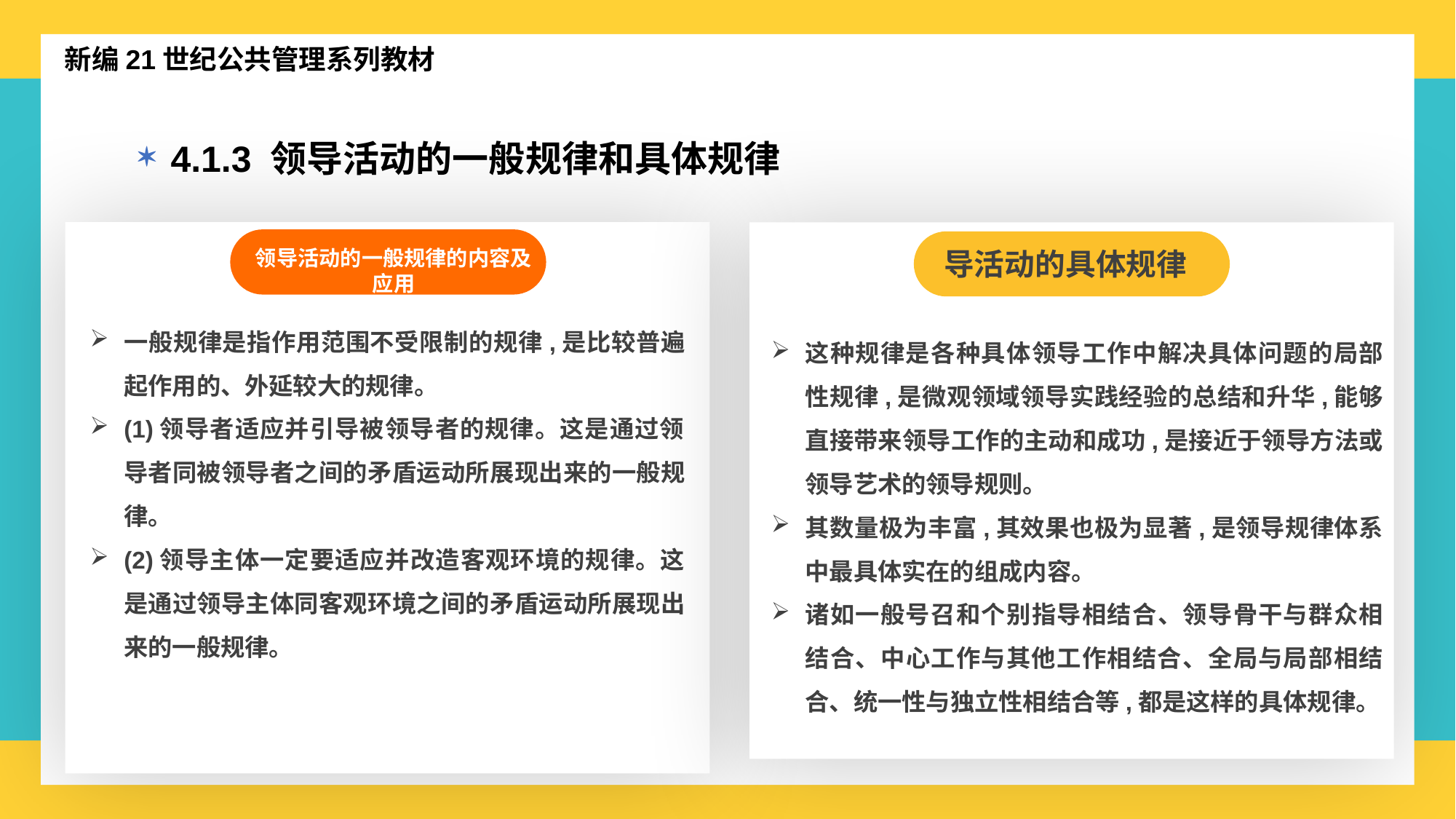

新编21世纪公共管理系列教材
4.1.3 领导活动的一般规律和具体规律

领导活动的一般规律的内容及应用
一般规律是指作用范围不受限制的规律,是比较普遍起作用的、外延较大的规律。
(1)领导者适应并引导被领导者的规律。这是通过领导者同被领导者之间的矛盾运动所展现出来的一般规律。
(2)领导主体一定要适应并改造客观环境的规律。这是通过领导主体同客观环境之间的矛盾运动所展现出来的一般规律。

导活动的具体规律
这种规律是各种具体领导工作中解决具体问题的局部性规律,是微观领域领导实践经验的总结和升华,能够直接带来领导工作的主动和成功,是接近于领导方法或领导艺术的领导规则。
其数量极为丰富,其效果也极为显著,是领导规律体系中最具体实在的组成内容。
诸如一般号召和个别指导相结合、领导骨干与群众相结合、中心工作与其他工作相结合、全局与局部相结合、统一性与独立性相结合等,都是这样的具体规律。